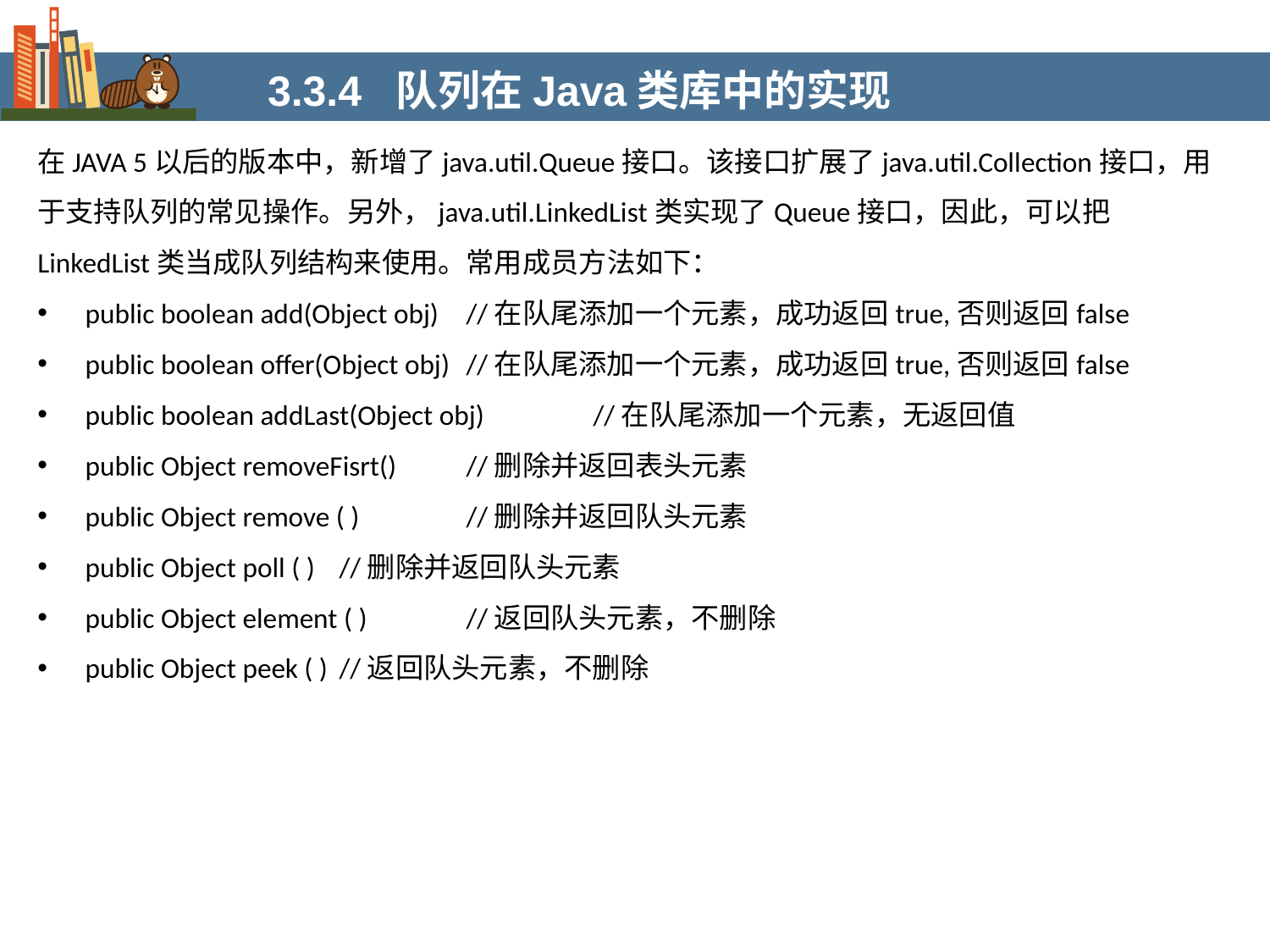

3.3.4  队列在Java类库中的实现
在JAVA 5以后的版本中，新增了java.util.Queue接口。该接口扩展了java.util.Collection接口，用于支持队列的常见操作。另外，java.util.LinkedList类实现了Queue接口，因此，可以把LinkedList类当成队列结构来使用。常用成员方法如下：
public boolean add(Object obj) 	//在队尾添加一个元素，成功返回true,否则返回false
public boolean offer(Object obj) 	//在队尾添加一个元素，成功返回true,否则返回false
public boolean addLast(Object obj)	//在队尾添加一个元素，无返回值
public Object removeFisrt()	//删除并返回表头元素
public Object remove ( ) 	//删除并返回队头元素
public Object poll ( ) 	//删除并返回队头元素
public Object element ( ) 	//返回队头元素，不删除
public Object peek ( ) 	//返回队头元素，不删除